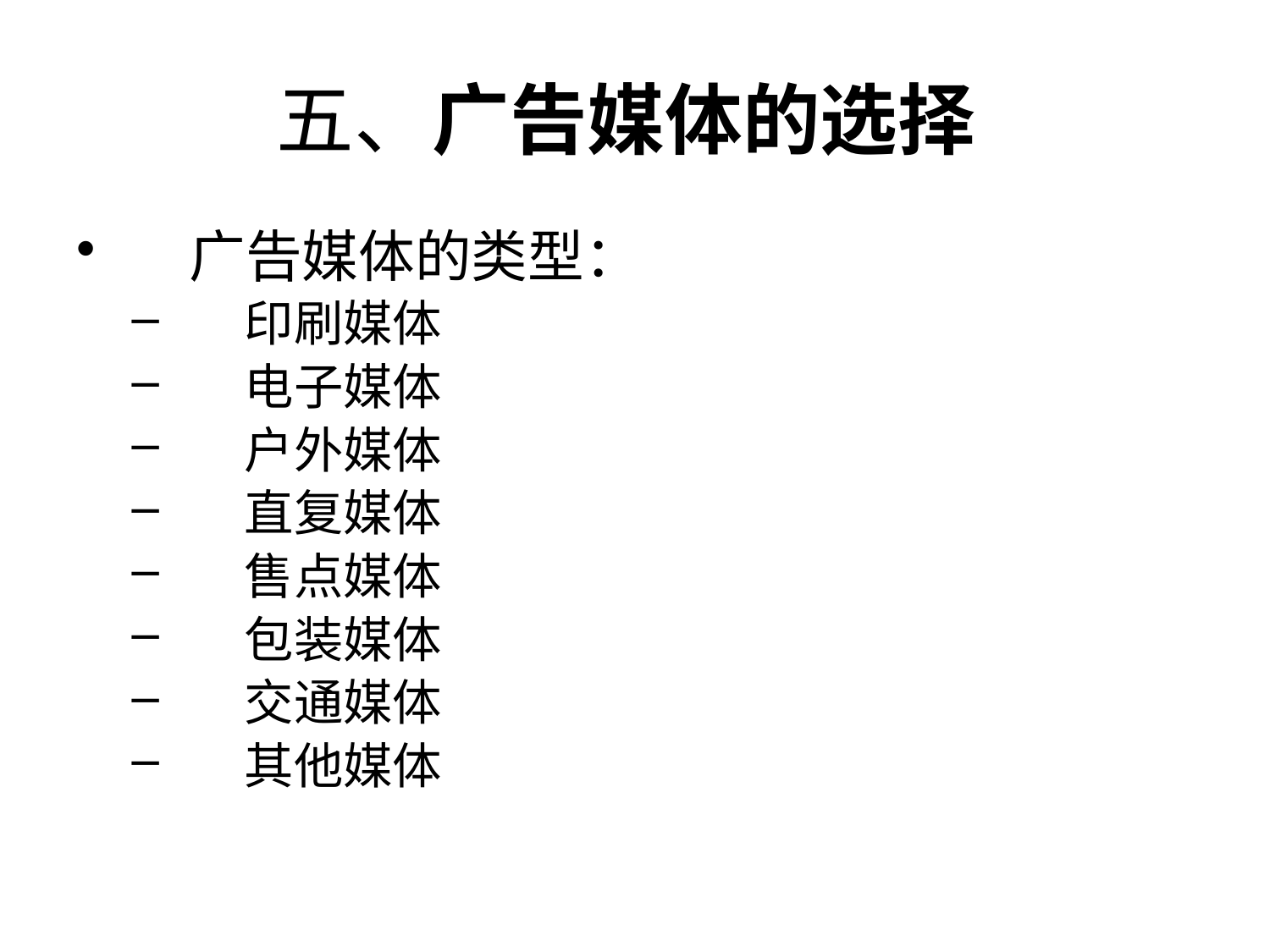

# 五、广告媒体的选择
广告媒体的类型：
印刷媒体
电子媒体
户外媒体
直复媒体
售点媒体
包装媒体
交通媒体
其他媒体